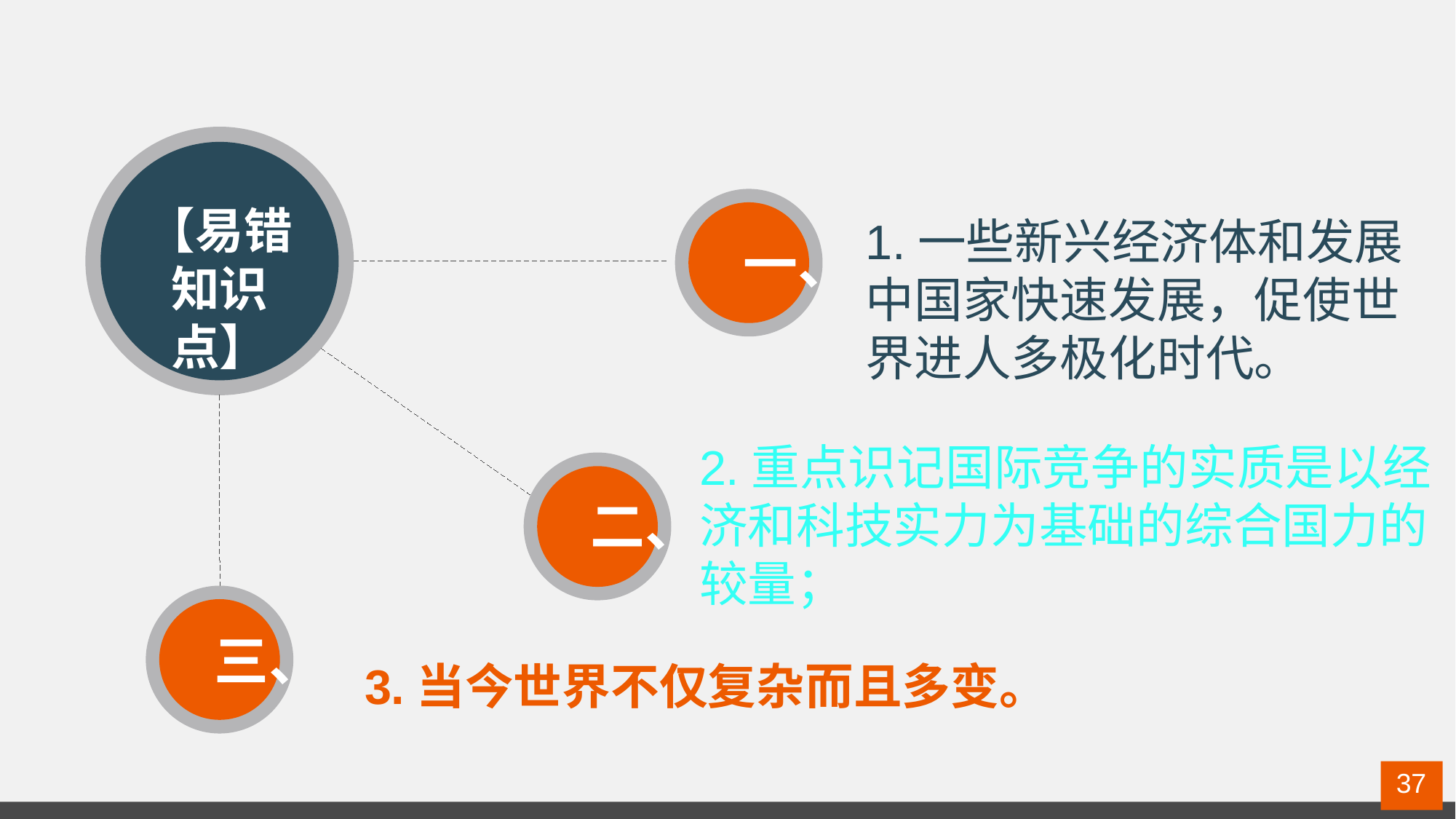

【易错知识点】

1.一些新兴经济体和发展中国家快速发展，促使世界进人多极化时代。
一、

2.重点识记国际竞争的实质是以经济和科技实力为基础的综合国力的较量；

二、

三、
3.当今世界不仅复杂而且多变。